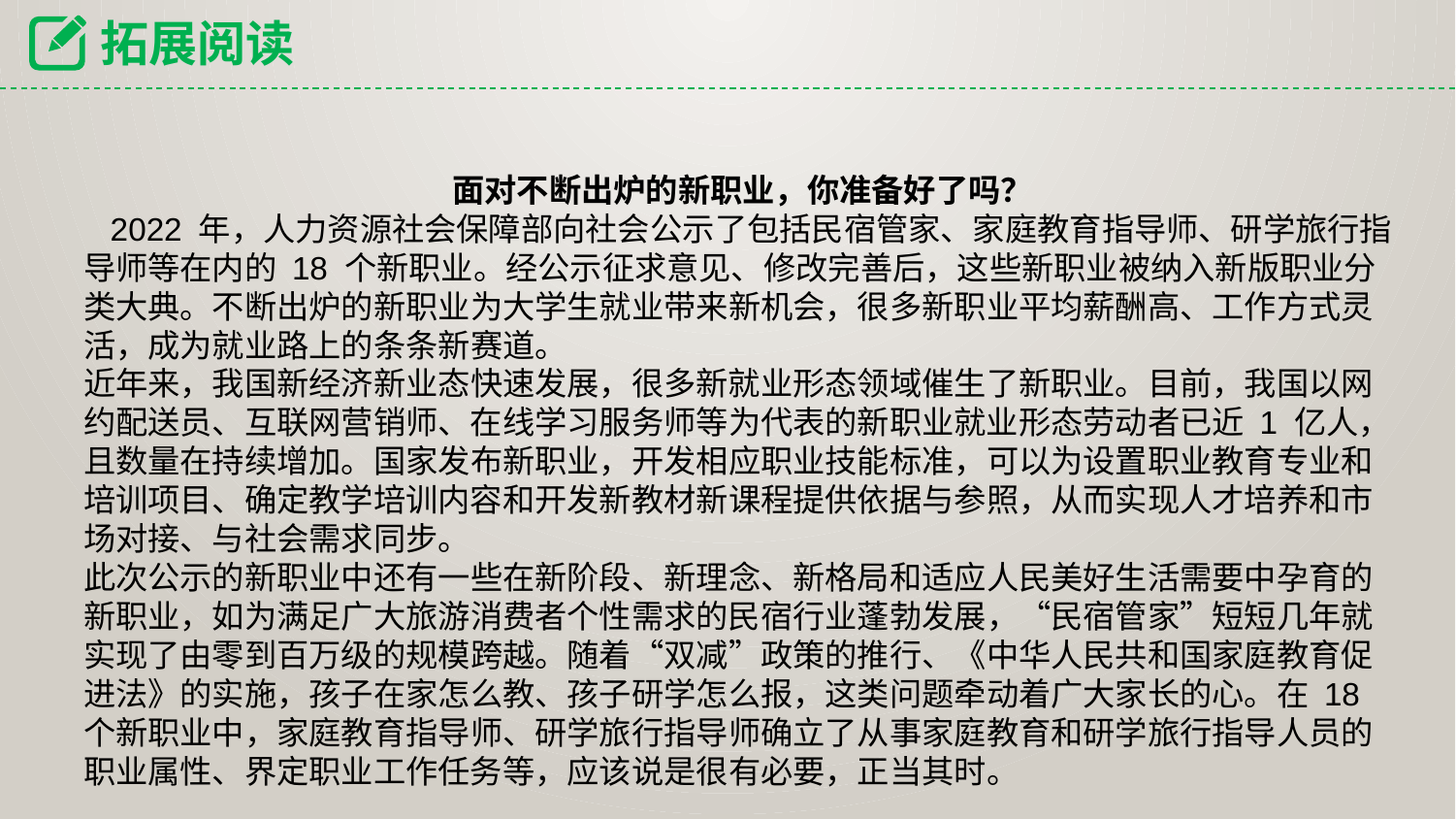

拓展阅读

面对不断出炉的新职业，你准备好了吗？
   2022 年，人力资源社会保障部向社会公示了包括民宿管家、家庭教育指导师、研学旅行指导师等在内的 18 个新职业。经公示征求意见、修改完善后，这些新职业被纳入新版职业分类大典。不断出炉的新职业为大学生就业带来新机会，很多新职业平均薪酬高、工作方式灵活，成为就业路上的条条新赛道。
近年来，我国新经济新业态快速发展，很多新就业形态领域催生了新职业。目前，我国以网
约配送员、互联网营销师、在线学习服务师等为代表的新职业就业形态劳动者已近 1 亿人，且数量在持续增加。国家发布新职业，开发相应职业技能标准，可以为设置职业教育专业和培训项目、确定教学培训内容和开发新教材新课程提供依据与参照，从而实现人才培养和市场对接、与社会需求同步。
此次公示的新职业中还有一些在新阶段、新理念、新格局和适应人民美好生活需要中孕育的
新职业，如为满足广大旅游消费者个性需求的民宿行业蓬勃发展，“民宿管家”短短几年就实现了由零到百万级的规模跨越。随着“双减”政策的推行、《中华人民共和国家庭教育促进法》的实施，孩子在家怎么教、孩子研学怎么报，这类问题牵动着广大家长的心。在 18 个新职业中，家庭教育指导师、研学旅行指导师确立了从事家庭教育和研学旅行指导人员的职业属性、界定职业工作任务等，应该说是很有必要，正当其时。
80